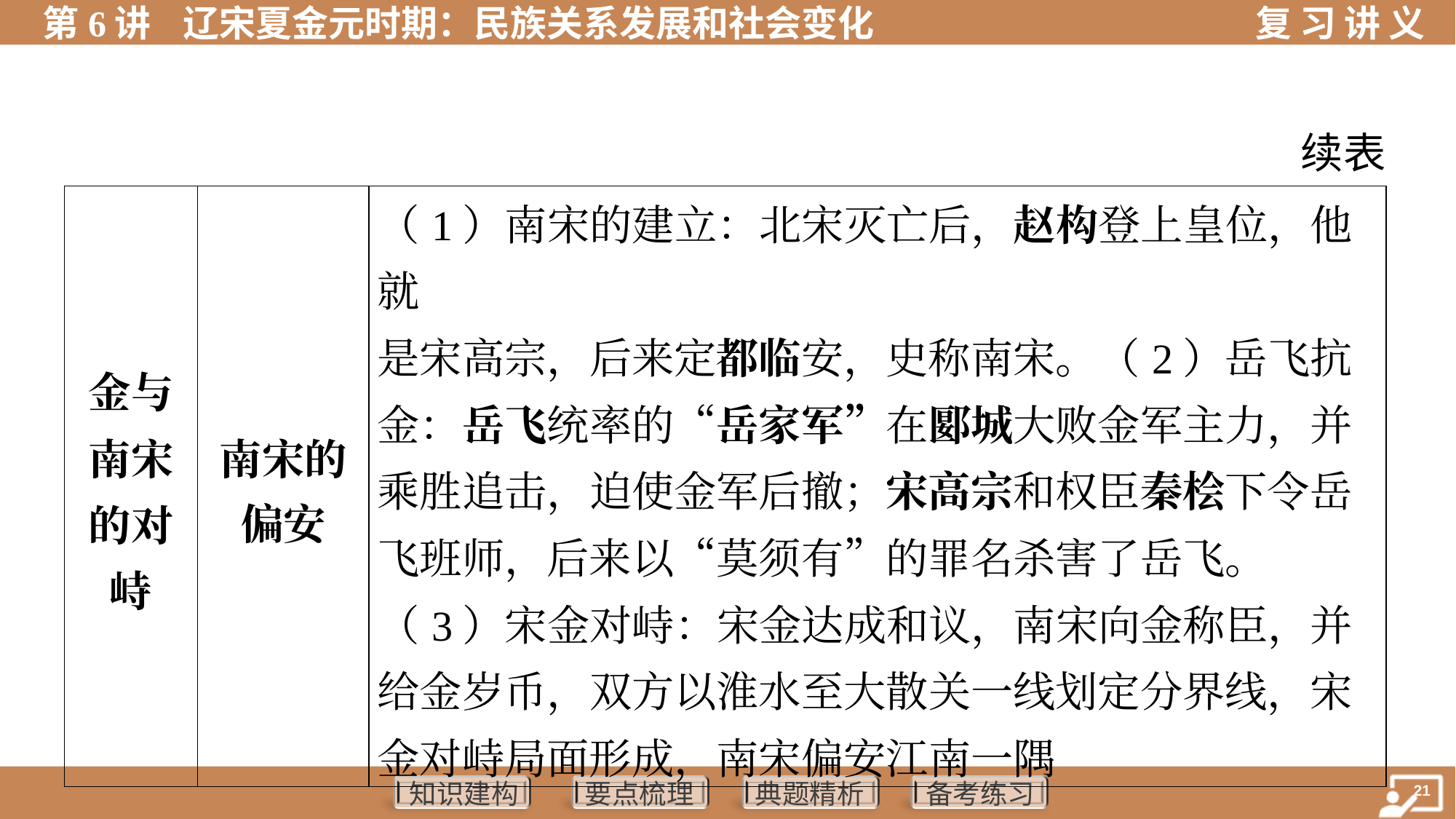

续表
| 金与 南宋 的对 峙 | 南宋的 偏安 | （1）南宋的建立：北宋灭亡后，赵构登上皇位，他就 是宋高宗，后来定都临安，史称南宋。（2）岳飞抗 金：岳飞统率的“岳家军”在郾城大败金军主力，并乘胜追击，迫使金军后撤；宋高宗和权臣秦桧下令岳飞班师，后来以“莫须有”的罪名杀害了岳飞。 （3）宋金对峙：宋金达成和议，南宋向金称臣，并给金岁币，双方以淮水至大散关一线划定分界线，宋金对峙局面形成，南宋偏安江南一隅 |
| --- | --- | --- |